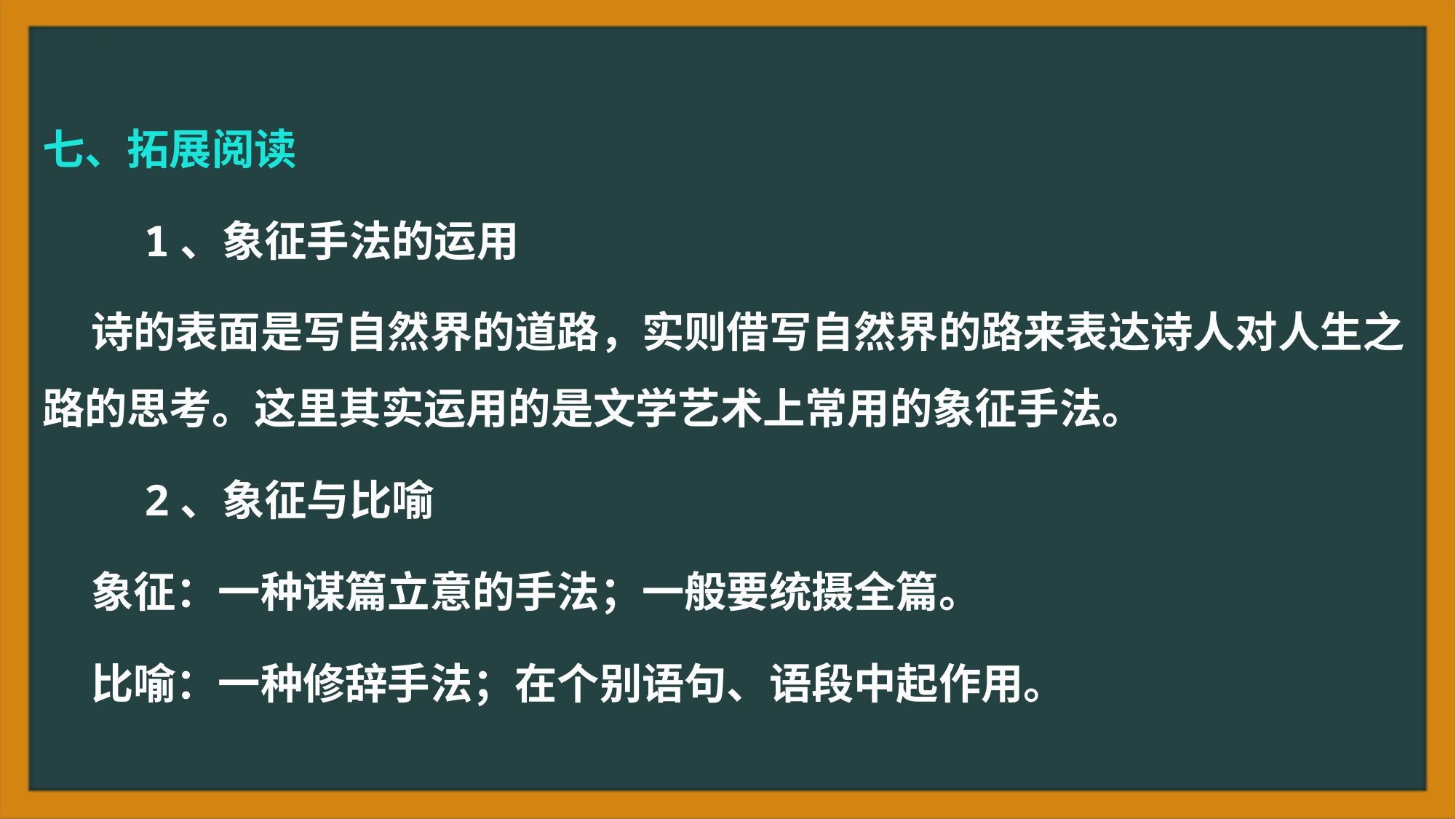

七、拓展阅读
    1、象征手法的运用
    诗的表面是写自然界的道路，实则借写自然界的路来表达诗人对人生之路的思考。这里其实运用的是文学艺术上常用的象征手法。
    2、象征与比喻
    象征：一种谋篇立意的手法；一般要统摄全篇。
    比喻：一种修辞手法；在个别语句、语段中起作用。